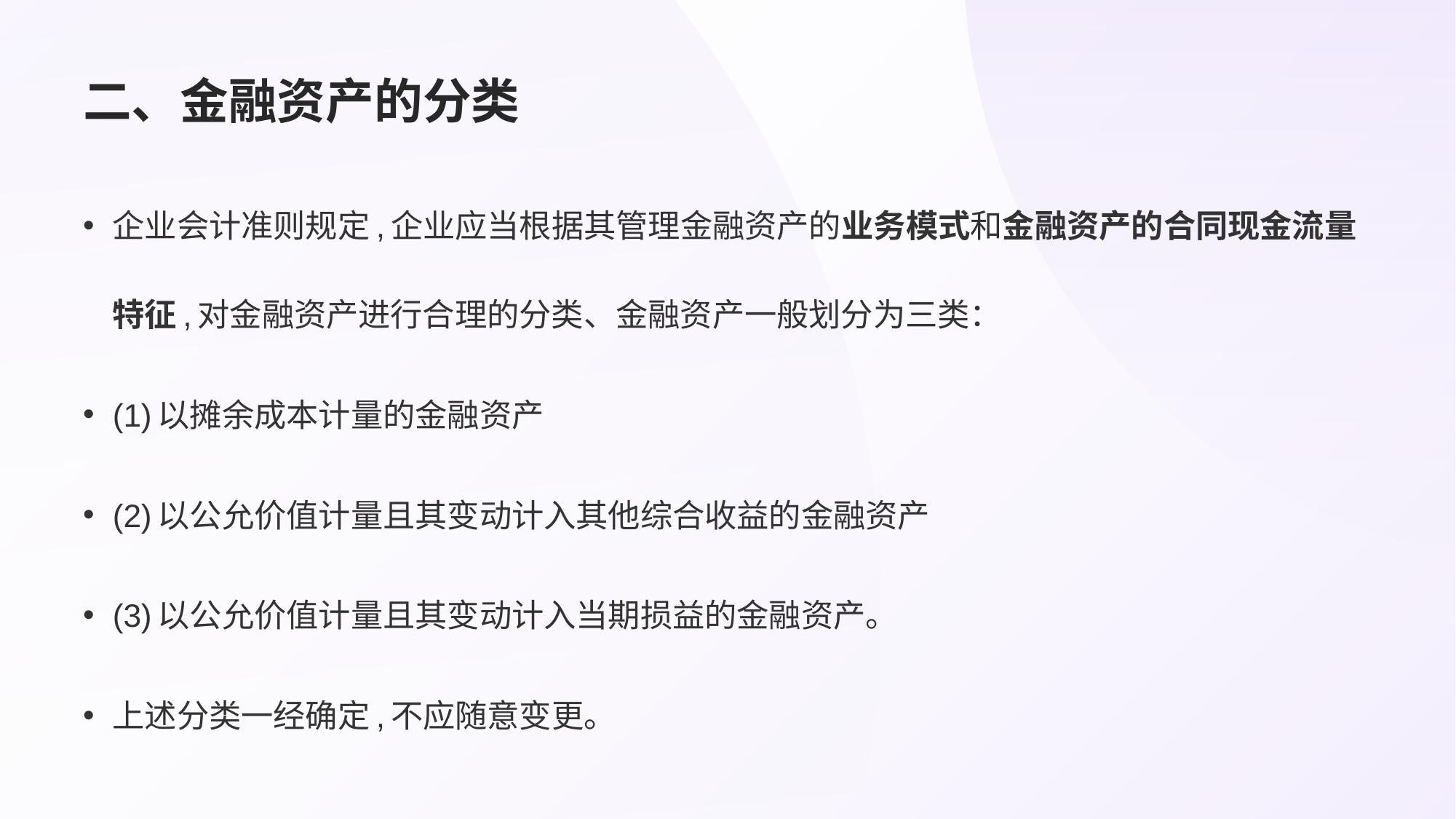

# 二、金融资产的分类
企业会计准则规定,企业应当根据其管理金融资产的业务模式和金融资产的合同现金流量特征,对金融资产进行合理的分类、金融资产一般划分为三类：
(1)以摊余成本计量的金融资产
(2)以公允价值计量且其变动计入其他综合收益的金融资产
(3)以公允价值计量且其变动计入当期损益的金融资产。
上述分类一经确定,不应随意变更。